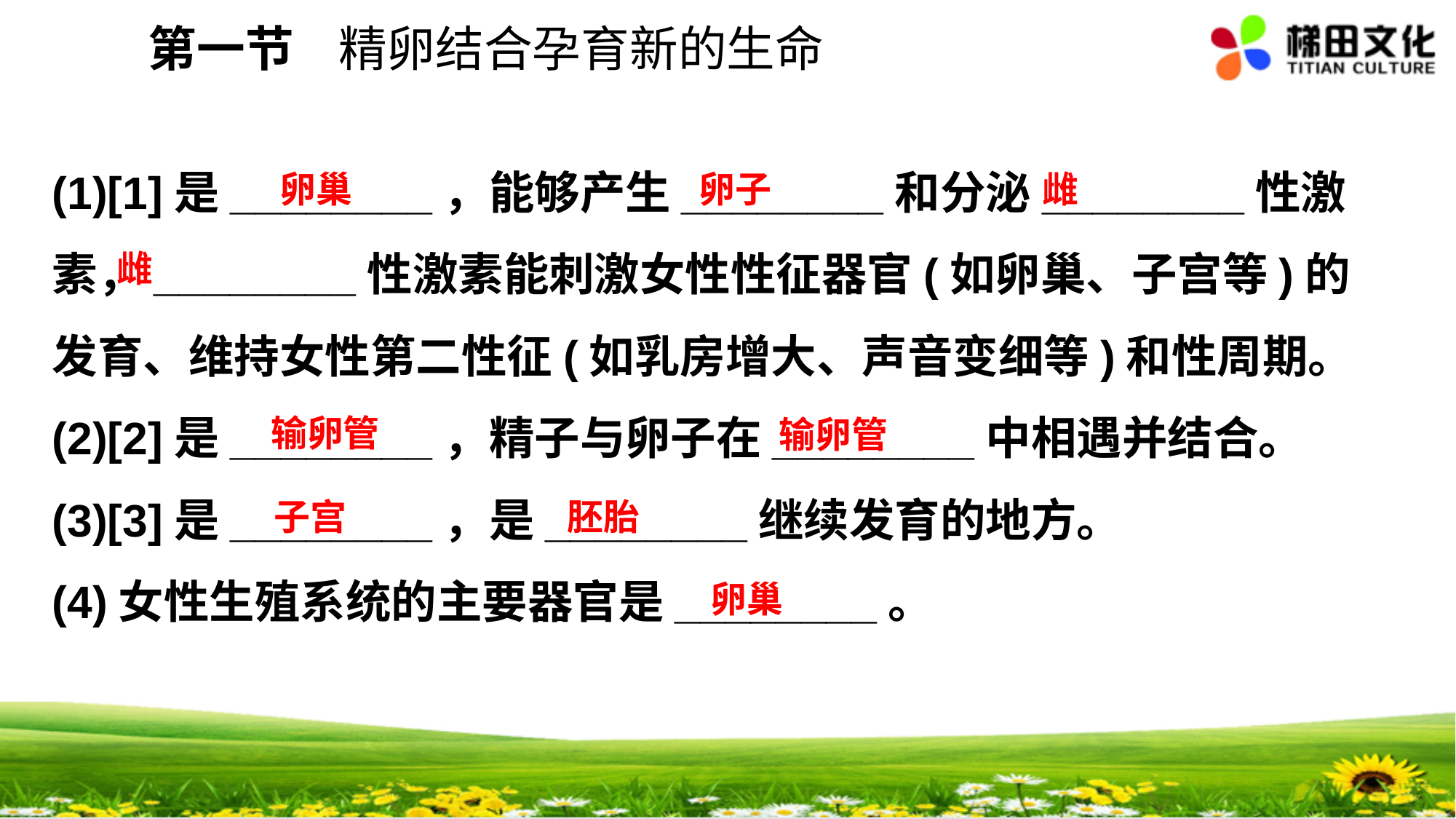

第一节    精卵结合孕育新的生命
(1)[1]是________，能够产生________和分泌________性激素，________性激素能刺激女性性征器官(如卵巢、子宫等)的发育、维持女性第二性征(如乳房增大、声音变细等)和性周期。
(2)[2]是________，精子与卵子在________中相遇并结合。
(3)[3]是________，是________继续发育的地方。
(4)女性生殖系统的主要器官是________。
卵巢
卵子
雌
雌
输卵管
输卵管
子宫
胚胎
卵巢